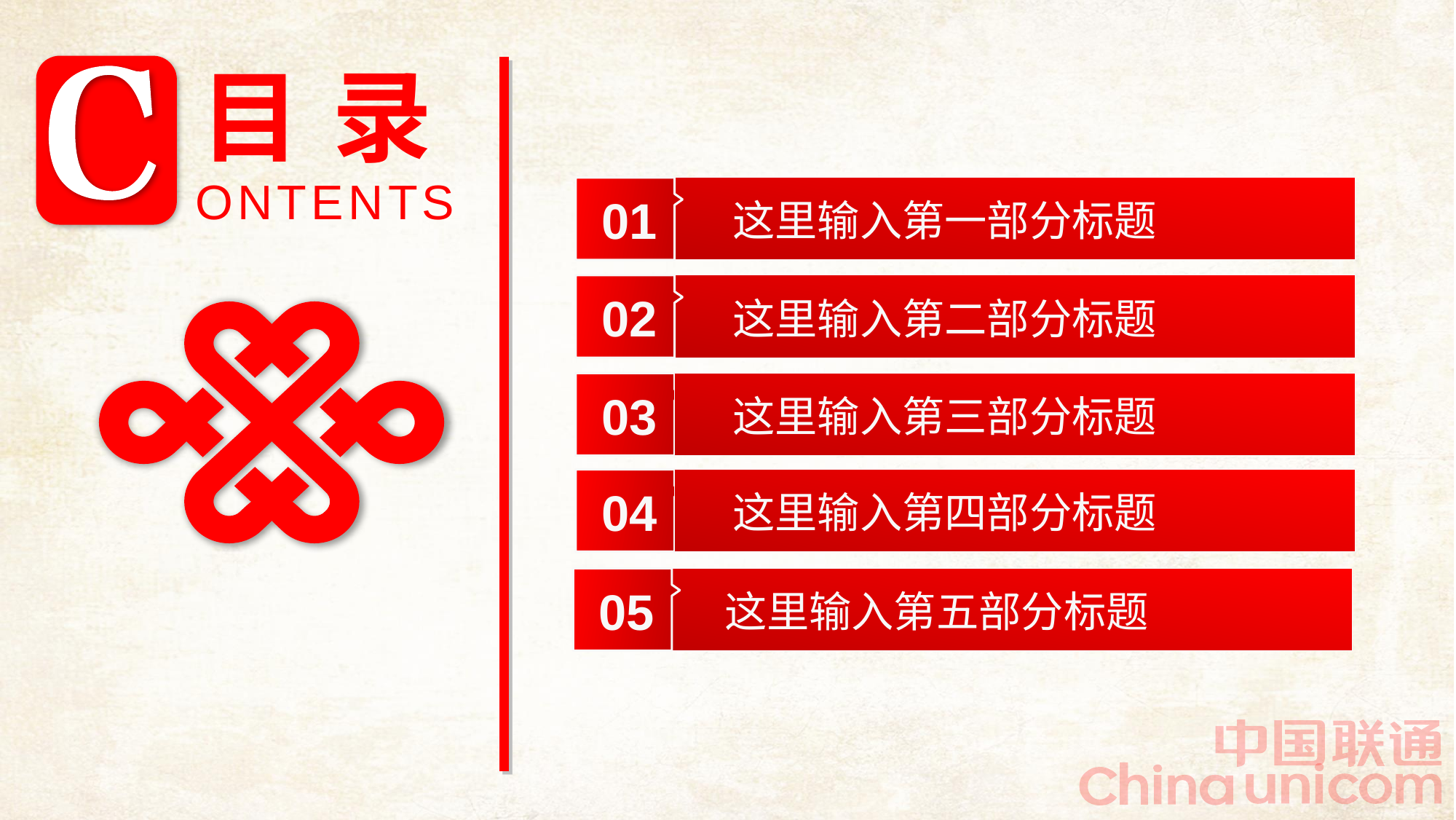

目 录
ONTENTS

01
这里输入第一部分标题

02
这里输入第二部分标题

03
这里输入第三部分标题

04
这里输入第四部分标题

05
这里输入第五部分标题